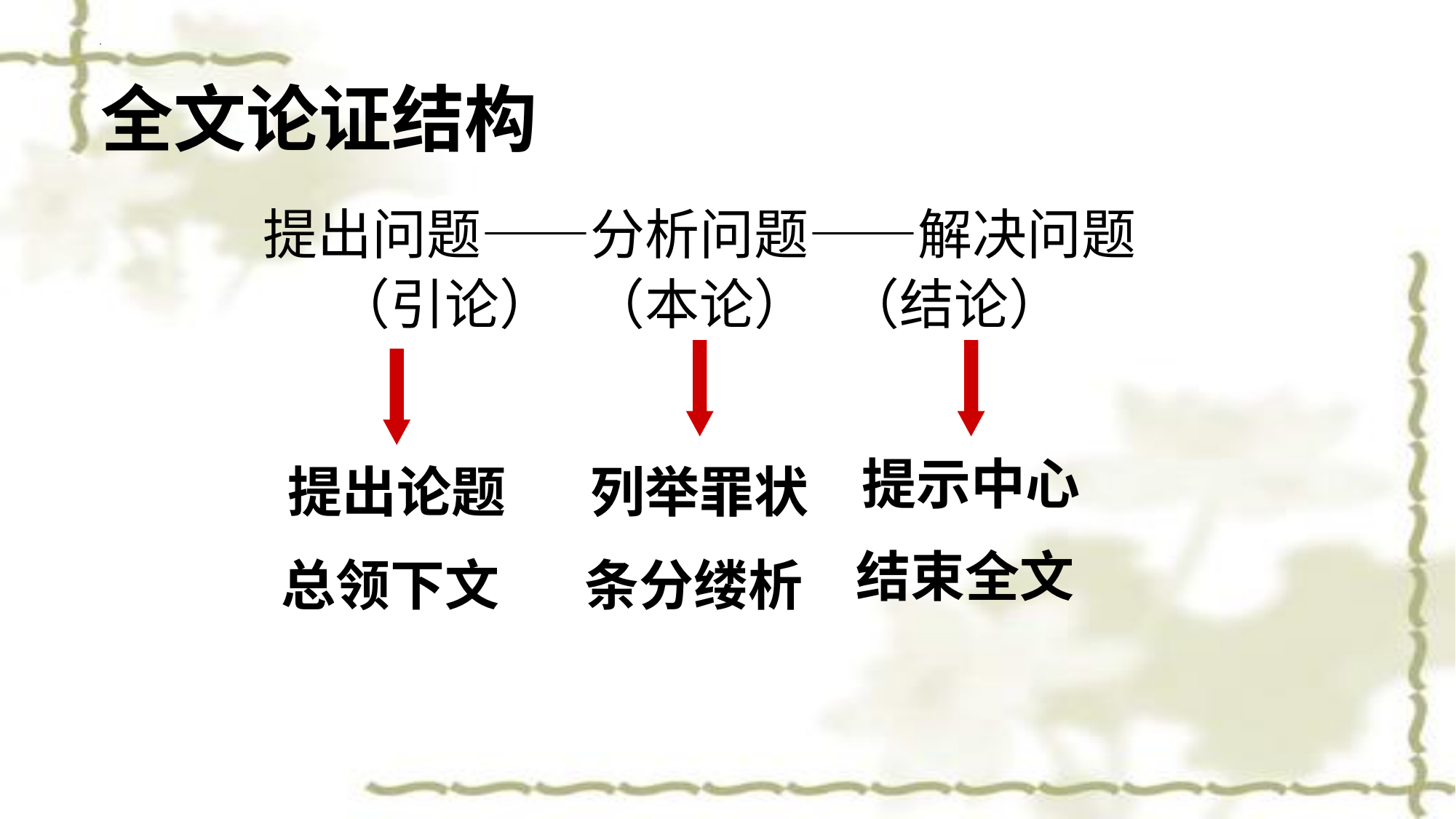

全文论证结构
提出问题——分析问题——解决问题
（引论）   （本论）   （结论）

提示中心
结束全文
提出论题
总领下文
列举罪状
条分缕析